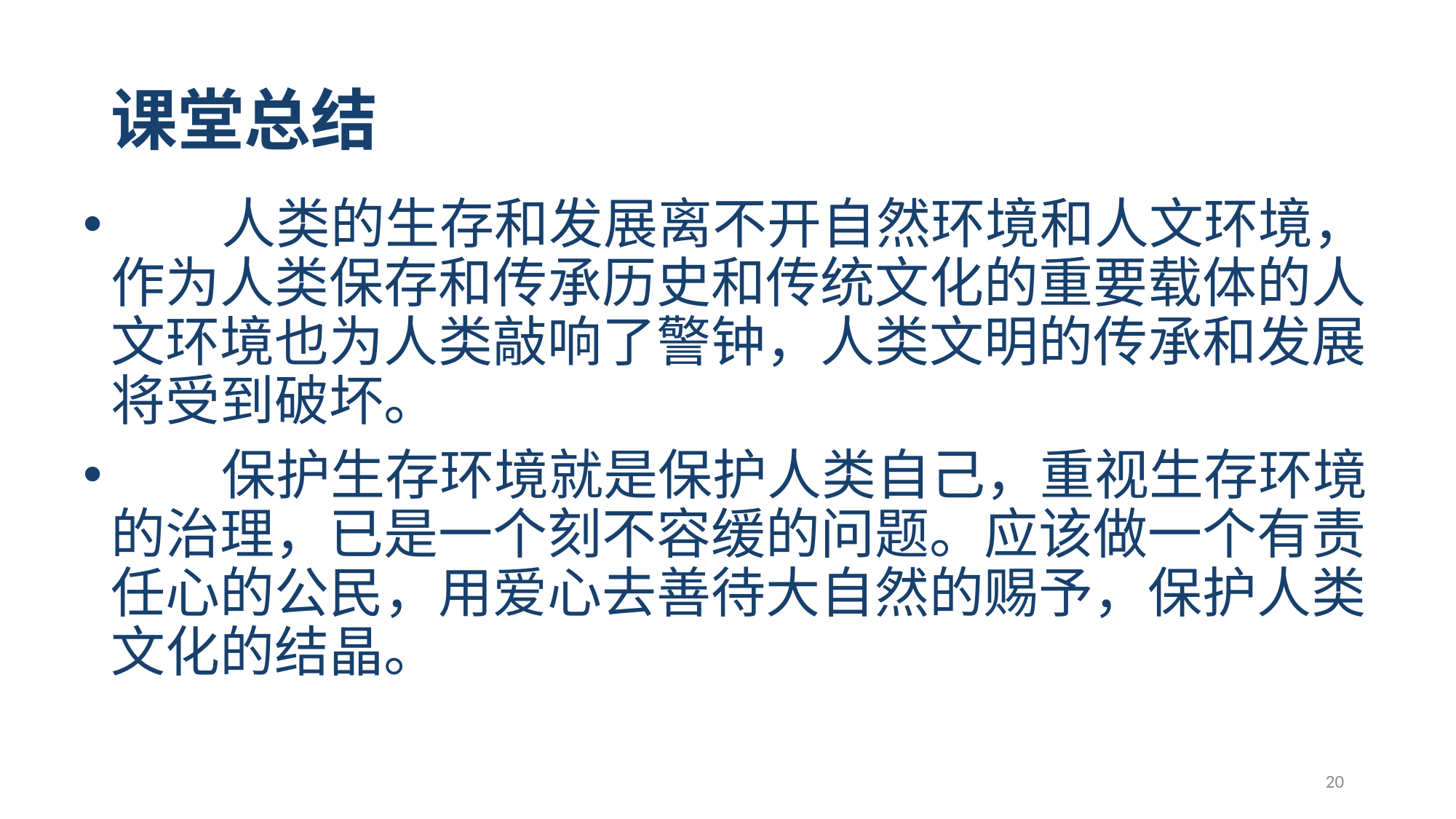

# 课堂总结
        人类的生存和发展离不开自然环境和人文环境，作为人类保存和传承历史和传统文化的重要载体的人文环境也为人类敲响了警钟，人类文明的传承和发展将受到破坏。
        保护生存环境就是保护人类自己，重视生存环境的治理，已是一个刻不容缓的问题。应该做一个有责任心的公民，用爱心去善待大自然的赐予，保护人类文化的结晶。
20